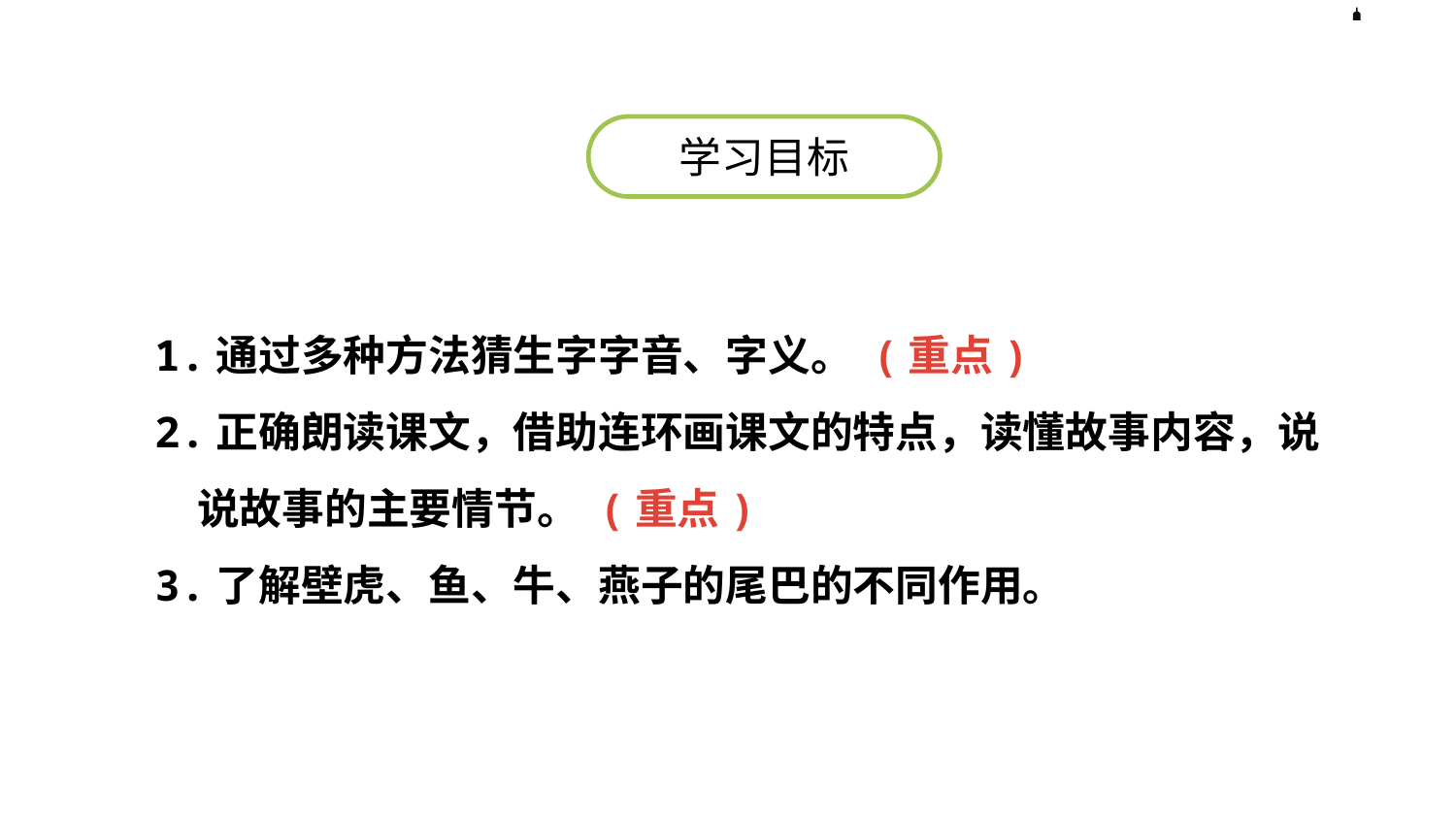

学习目标
1.通过多种方法猜生字字音、字义。 (重点)
2.正确朗读课文，借助连环画课文的特点，读懂故事内容，说说故事的主要情节。 (重点)
3.了解壁虎、鱼、牛、燕子的尾巴的不同作用。